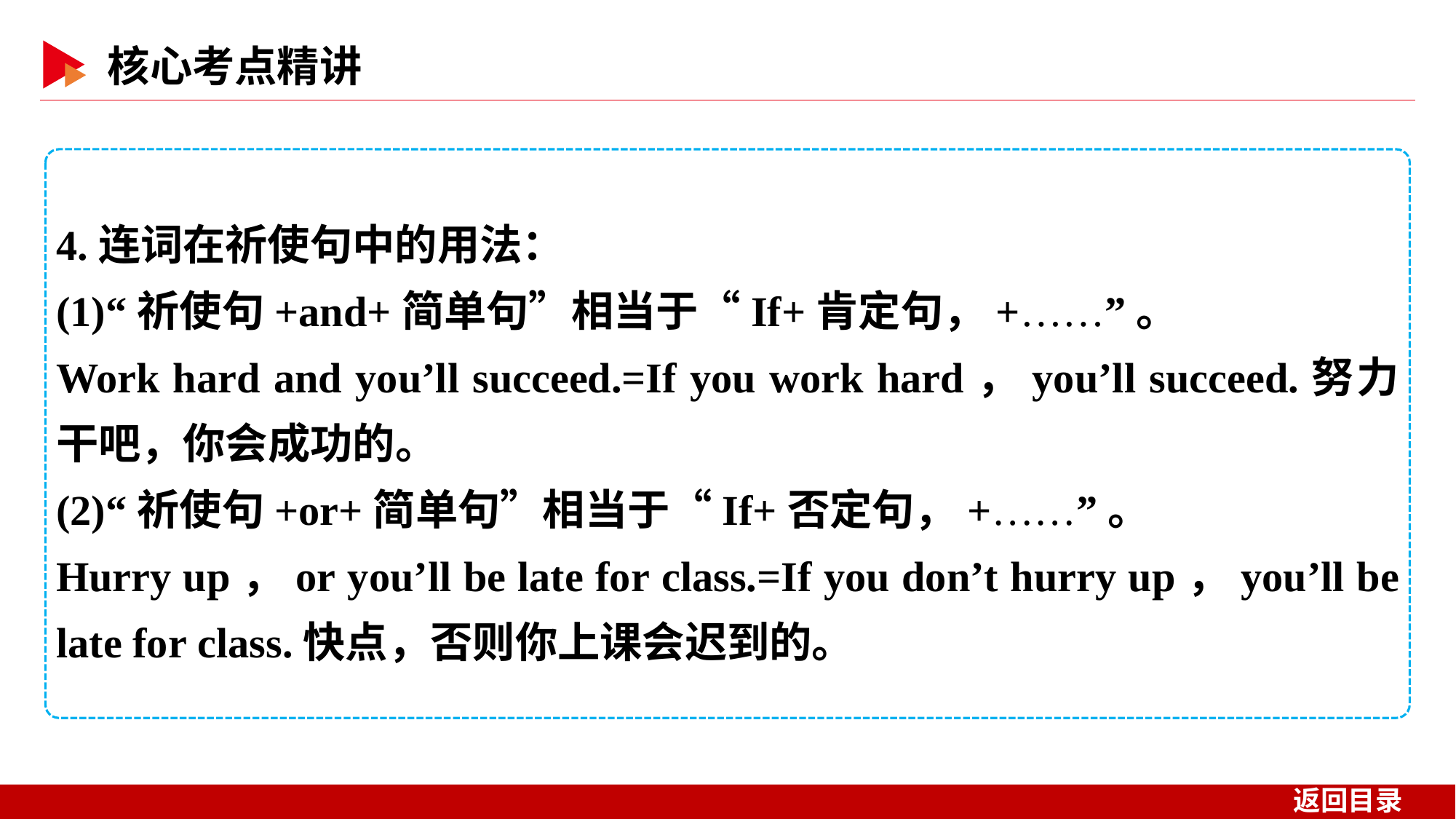

4.连词在祈使句中的用法：
(1)“祈使句+and+简单句”相当于“If+肯定句，+……”。
Work hard and you’ll succeed.=If you work hard，you’ll succeed.努力干吧，你会成功的。
(2)“祈使句+or+简单句”相当于“If+否定句，+……”。
Hurry up，or you’ll be late for class.=If you don’t hurry up，you’ll be late for class.快点，否则你上课会迟到的。